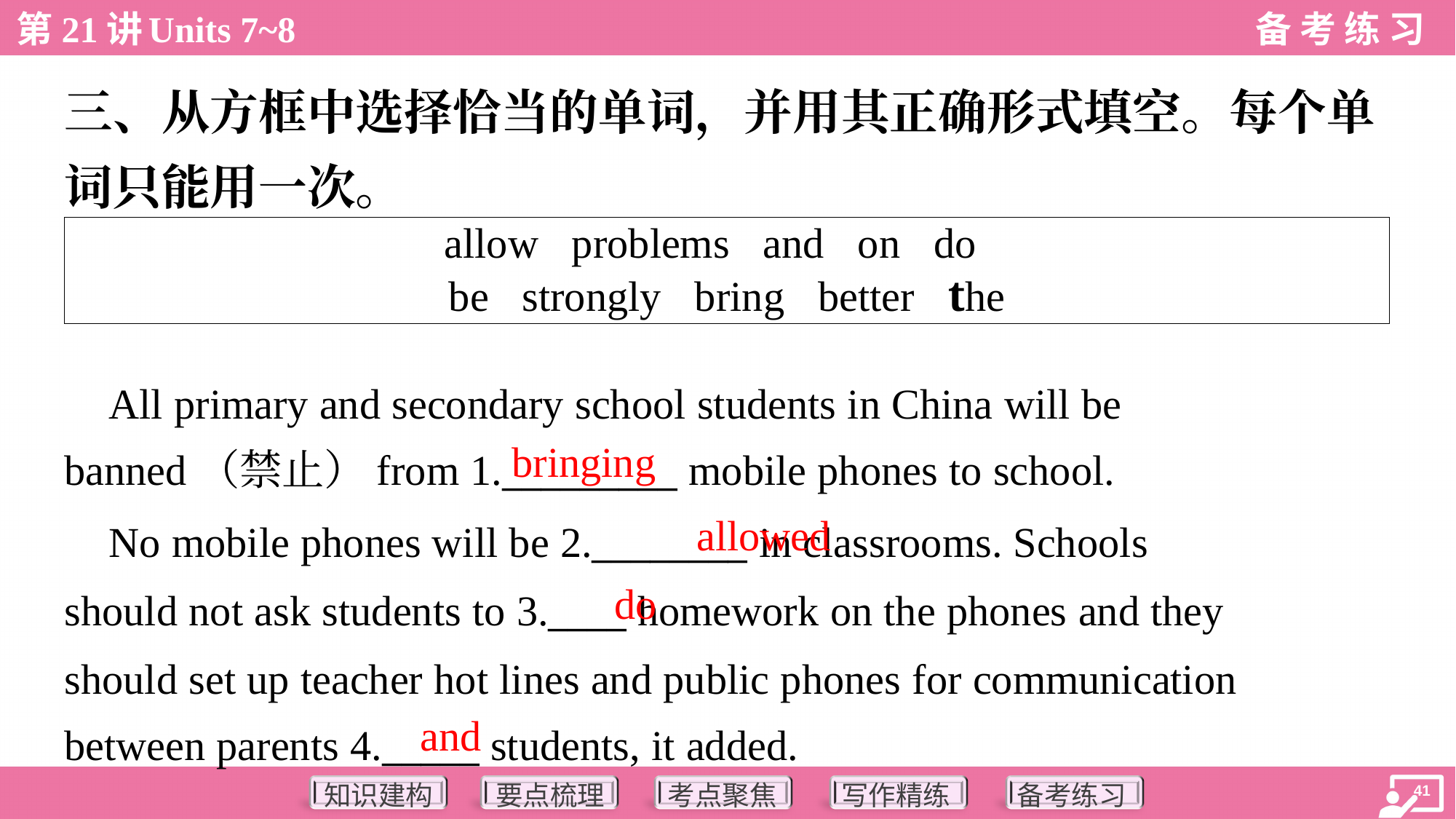

三、从方框中选择恰当的单词，并用其正确形式填空。每个单
词只能用一次。
| allow problems and on do be strongly bring better the |
| --- |
    All primary and secondary school students in China will be
banned（禁止）from 1._________ mobile phones to school.
bringing
allowed
    No mobile phones will be 2.________ in classrooms. Schools
should not ask students to 3.____ homework on the phones and they
should set up teacher hot lines and public phones for communication
between parents 4._____ students, it added.
do
and